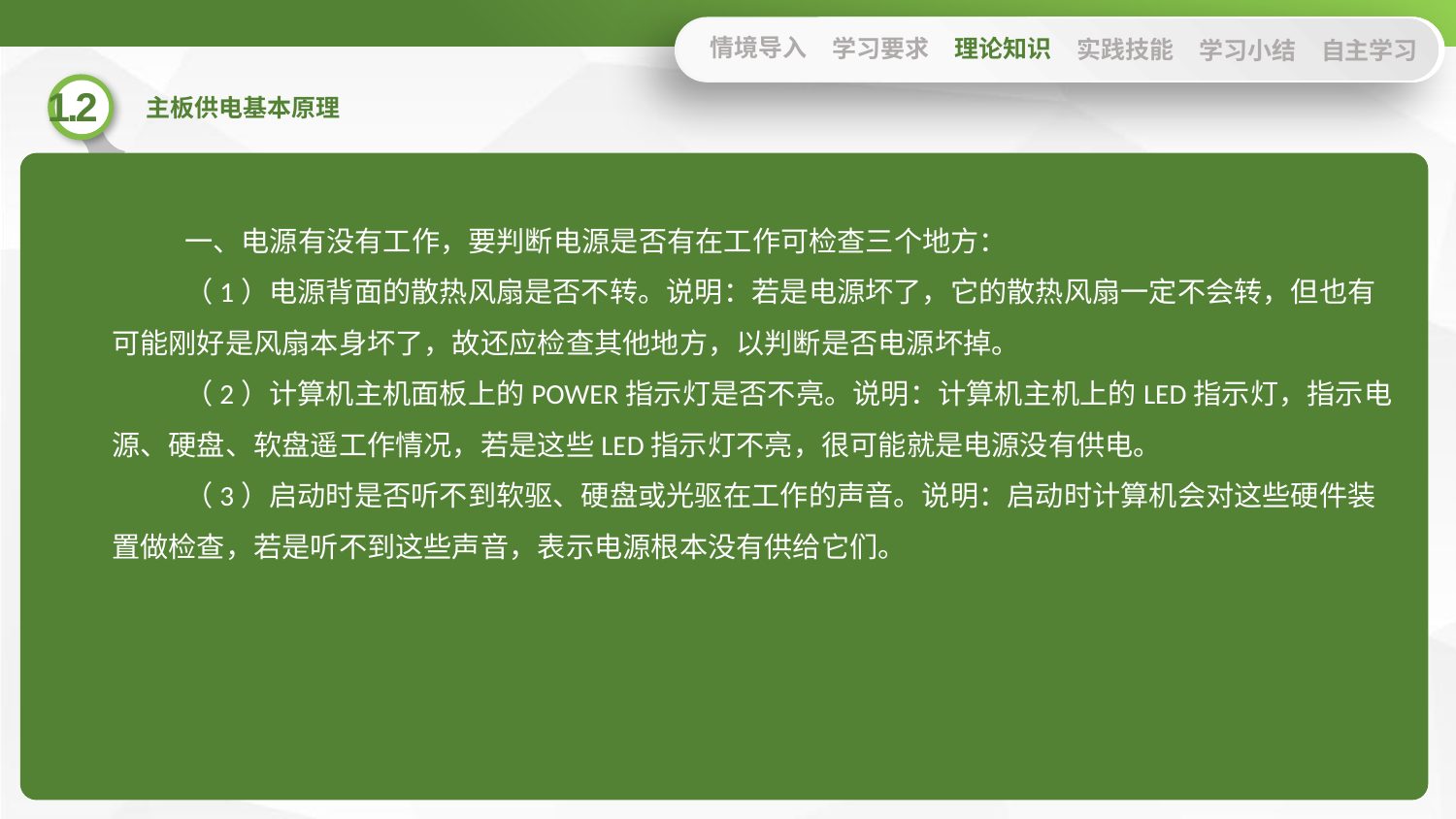

情境导入
学习要求
理论知识
实践技能
学习小结
自主学习
一、电源有没有工作，要判断电源是否有在工作可检查三个地方：
（1）电源背面的散热风扇是否不转。说明：若是电源坏了，它的散热风扇一定不会转，但也有可能刚好是风扇本身坏了，故还应检查其他地方，以判断是否电源坏掉。
（2）计算机主机面板上的POWER指示灯是否不亮。说明：计算机主机上的LED指示灯，指示电源、硬盘、软盘遥工作情况，若是这些LED指示灯不亮，很可能就是电源没有供电。
（3）启动时是否听不到软驱、硬盘或光驱在工作的声音。说明：启动时计算机会对这些硬件装置做检查，若是听不到这些声音，表示电源根本没有供给它们。